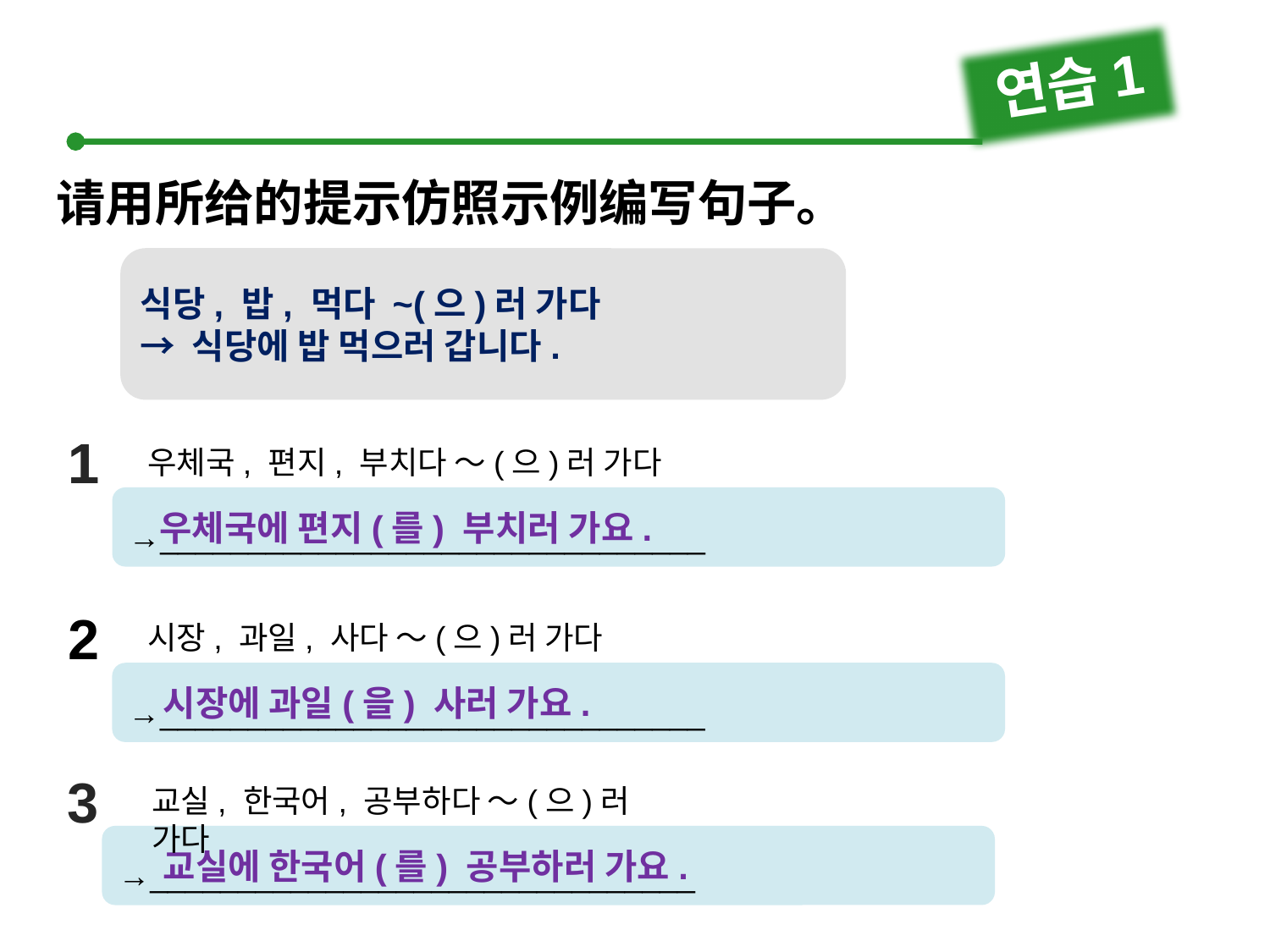

연습1
请用所给的提示仿照示例编写句子。
식당, 밥, 먹다 ~(으)러 가다
→ 식당에 밥 먹으러 갑니다.
1
1
우체국, 편지, 부치다 ～(으)러 가다
→_______________________________
우체국에 편지(를) 부치러 가요.
2
시장, 과일, 사다 ～(으)러 가다
→_______________________________
시장에 과일(을) 사러 가요.
3
교실, 한국어, 공부하다 ～(으)러 가다
→_______________________________
교실에 한국어(를) 공부하러 가요.